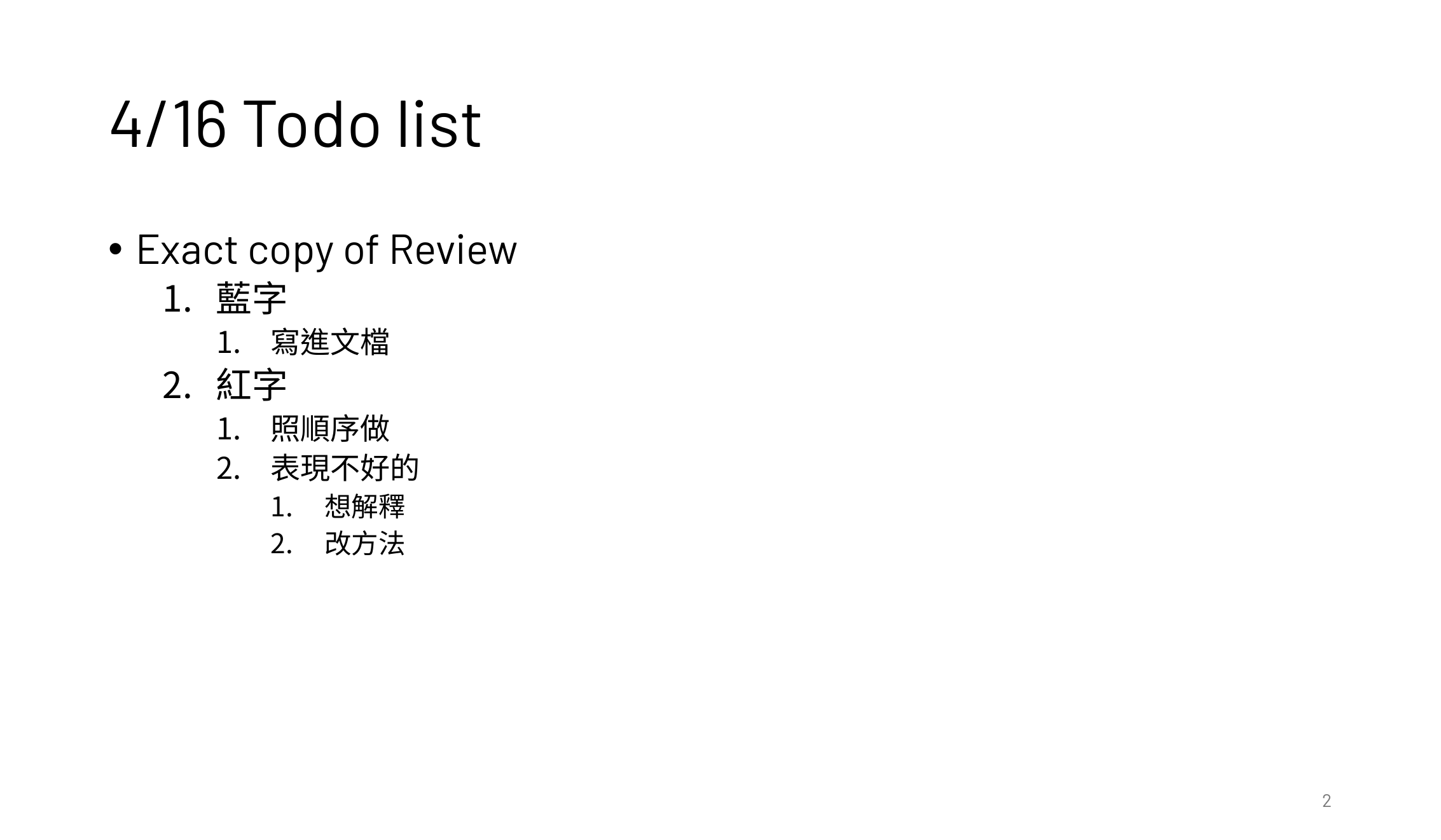

# 4/16 Todo list
Exact copy of Review
藍字
寫進文檔
紅字
照順序做
表現不好的
想解釋
改方法

2